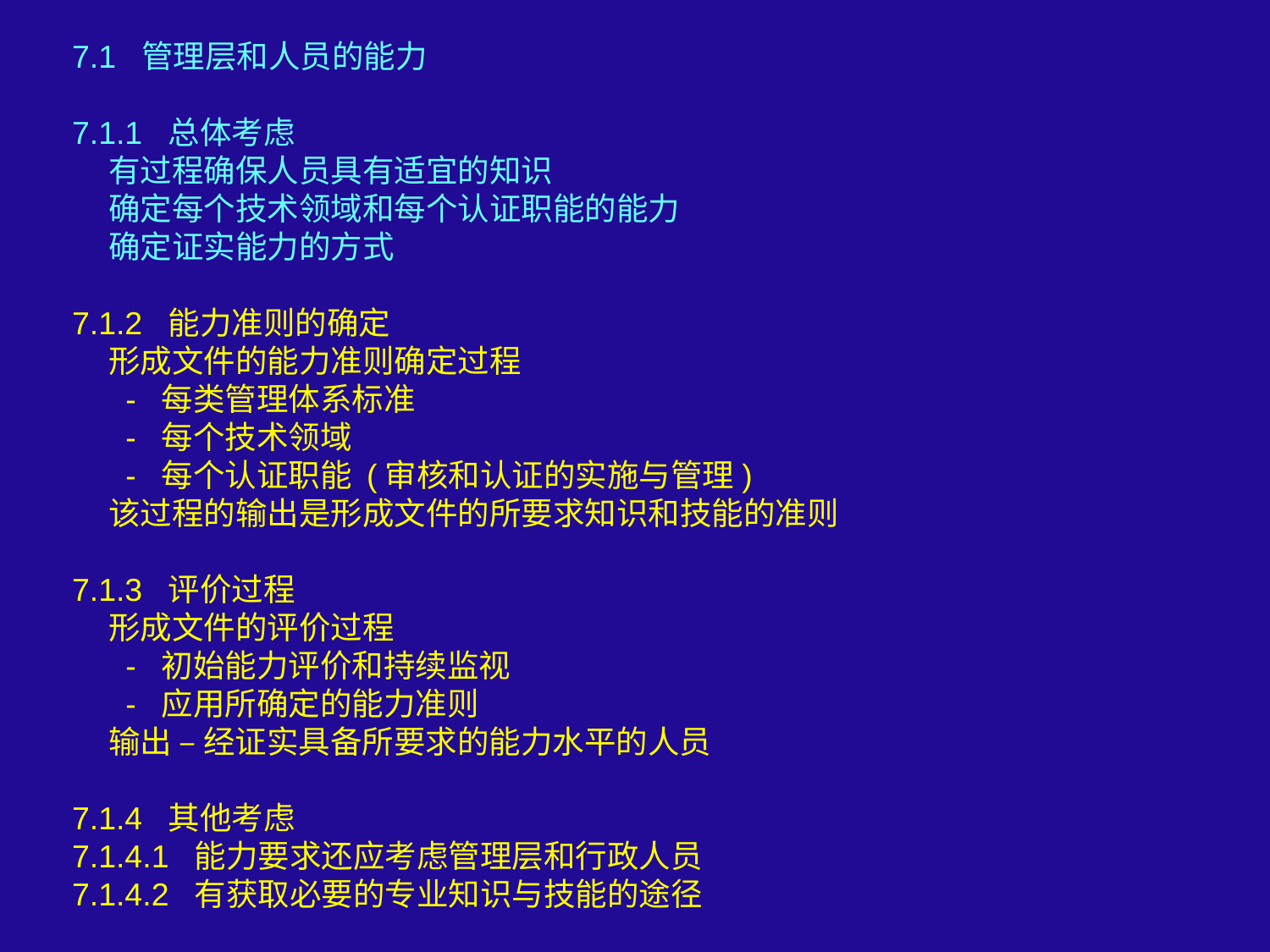

7.1  管理层和人员的能力

7.1.1  总体考虑
    有过程确保人员具有适宜的知识
    确定每个技术领域和每个认证职能的能力
    确定证实能力的方式

7.1.2  能力准则的确定
    形成文件的能力准则确定过程
      -  每类管理体系标准
      -  每个技术领域
      -  每个认证职能 (审核和认证的实施与管理)
    该过程的输出是形成文件的所要求知识和技能的准则

7.1.3  评价过程
    形成文件的评价过程
      -  初始能力评价和持续监视
      -  应用所确定的能力准则
    输出 – 经证实具备所要求的能力水平的人员

7.1.4  其他考虑
7.1.4.1  能力要求还应考虑管理层和行政人员
7.1.4.2  有获取必要的专业知识与技能的途径